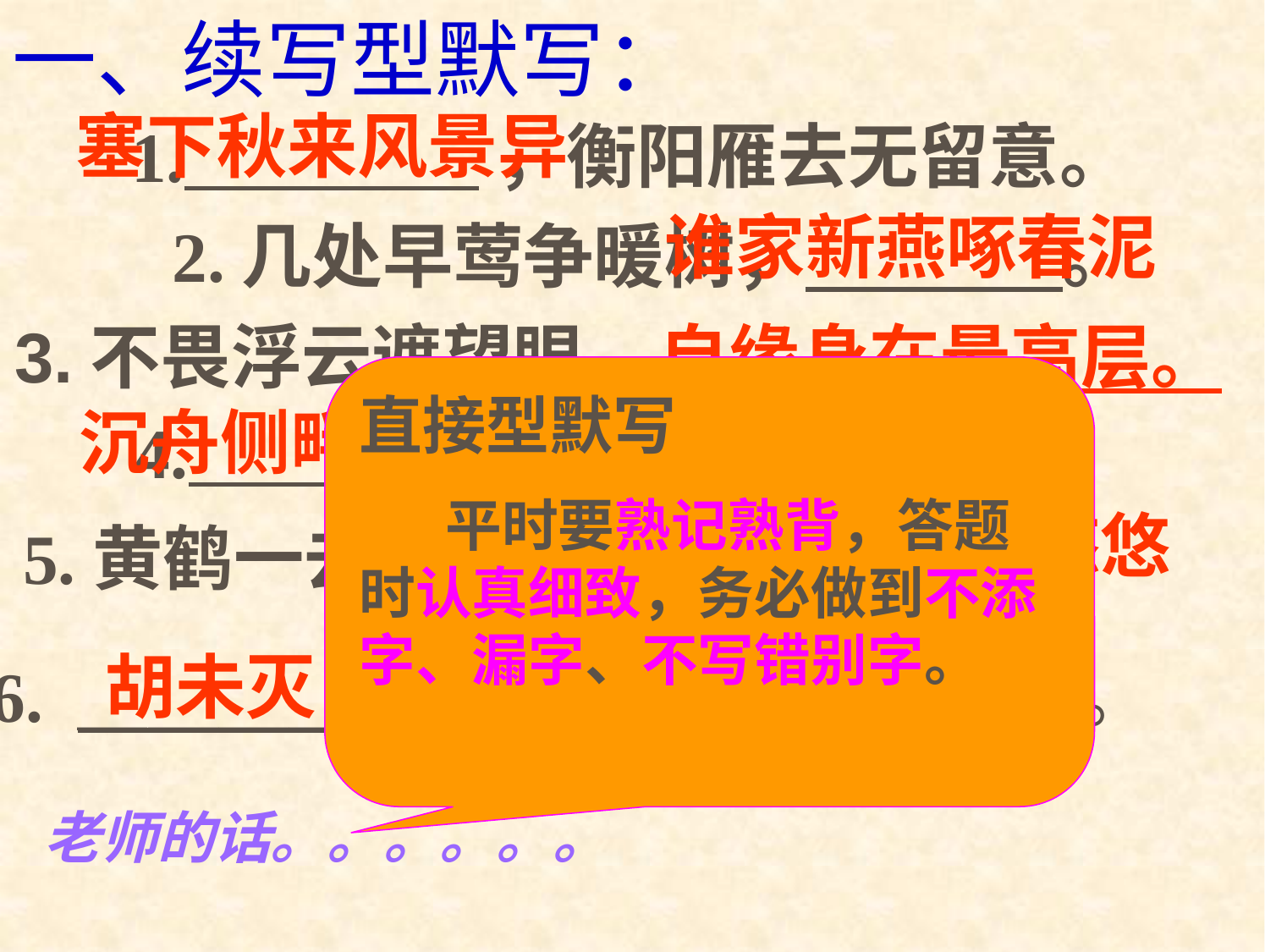

一、续写型默写：
塞下秋来风景异
1.               ，衡阳雁去无留意。
谁家新燕啄春泥
2.几处早莺争暖树，                。
3.不畏浮云遮望眼，
自缘身在最高层。
直接型默写
        平时要熟记熟背，答题时认真细致，务必做到不添字、漏字、不写错别字。

沉舟侧畔千帆过
4.               ，病树前头万木春。
白云千载空悠悠
5.黄鹤一去不复返，                。
泪空流
胡未灭
6. ＿＿＿＿, 鬓先秋， ＿＿＿＿＿＿＿＿ 。

老师的话。。。。。。